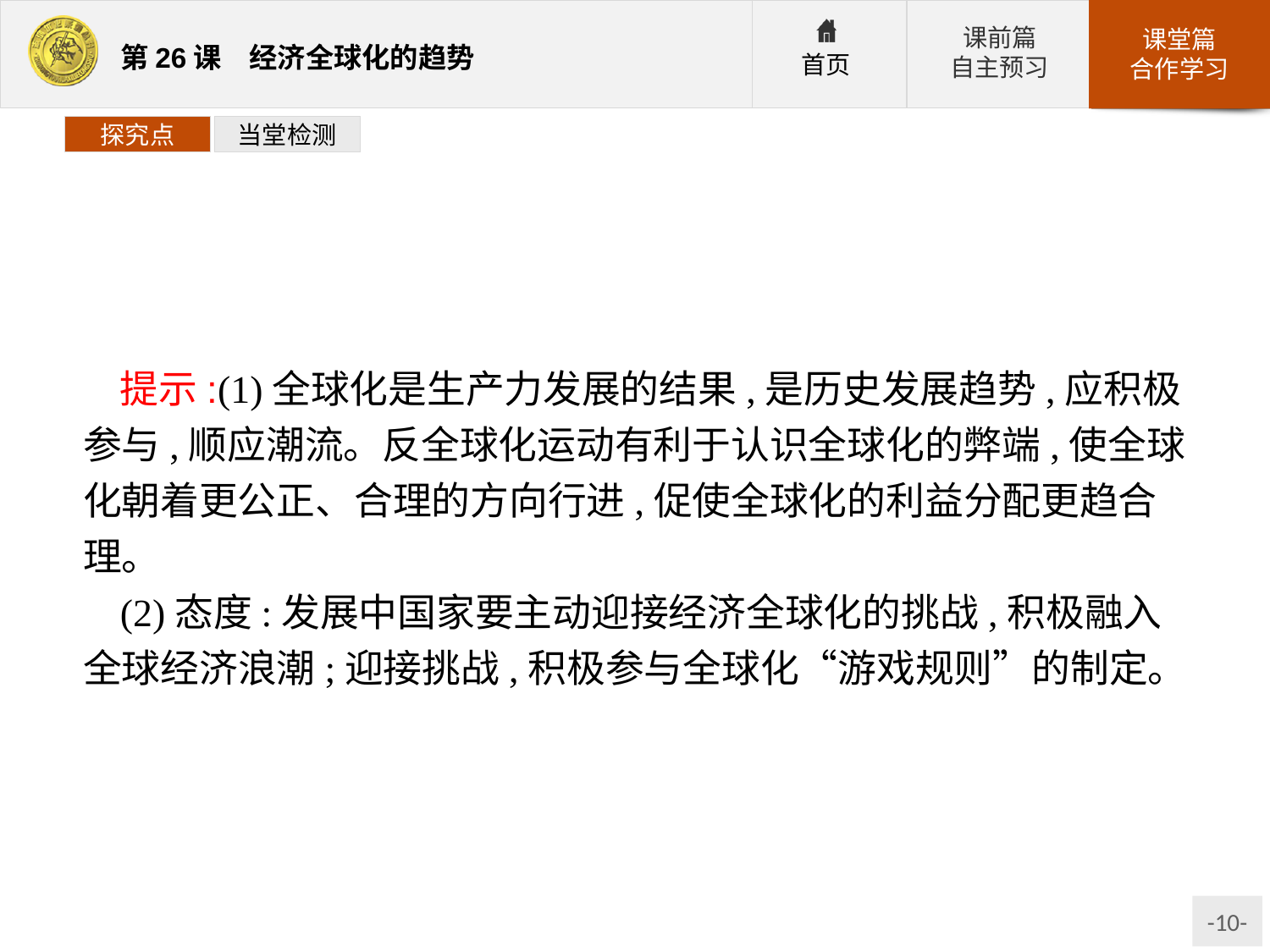

探究点
当堂检测
提示:(1)全球化是生产力发展的结果,是历史发展趋势,应积极参与,顺应潮流。反全球化运动有利于认识全球化的弊端,使全球化朝着更公正、合理的方向行进,促使全球化的利益分配更趋合理。
(2)态度:发展中国家要主动迎接经济全球化的挑战,积极融入全球经济浪潮;迎接挑战,积极参与全球化“游戏规则”的制定。